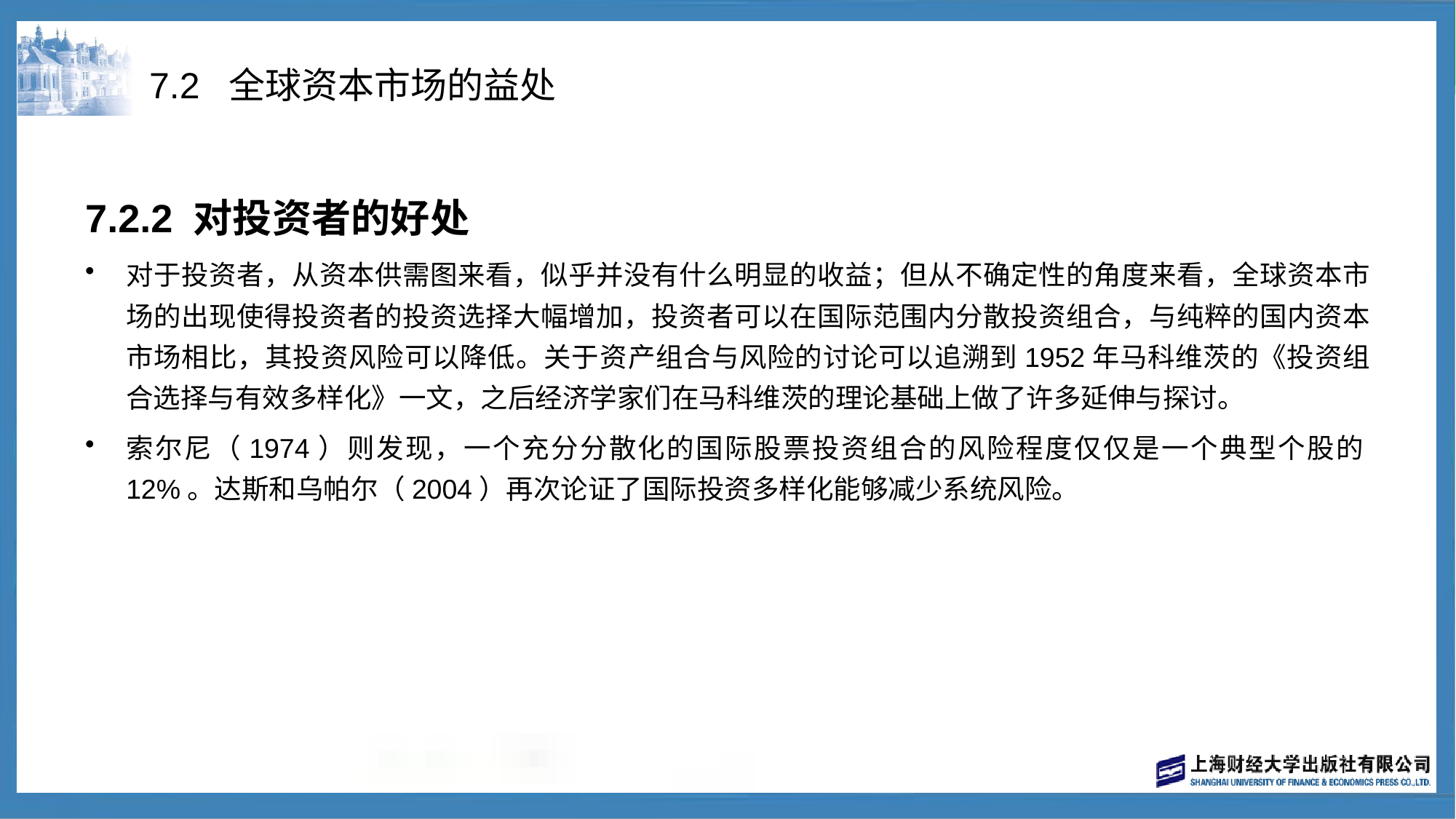

# 7.2  全球资本市场的益处
7.2.2 对投资者的好处
对于投资者，从资本供需图来看，似乎并没有什么明显的收益；但从不确定性的角度来看，全球资本市场的出现使得投资者的投资选择大幅增加，投资者可以在国际范围内分散投资组合，与纯粹的国内资本市场相比，其投资风险可以降低。关于资产组合与风险的讨论可以追溯到1952年马科维茨的《投资组合选择与有效多样化》一文，之后经济学家们在马科维茨的理论基础上做了许多延伸与探讨。
索尔尼（1974）则发现，一个充分分散化的国际股票投资组合的风险程度仅仅是一个典型个股的12%。达斯和乌帕尔（2004）再次论证了国际投资多样化能够减少系统风险。